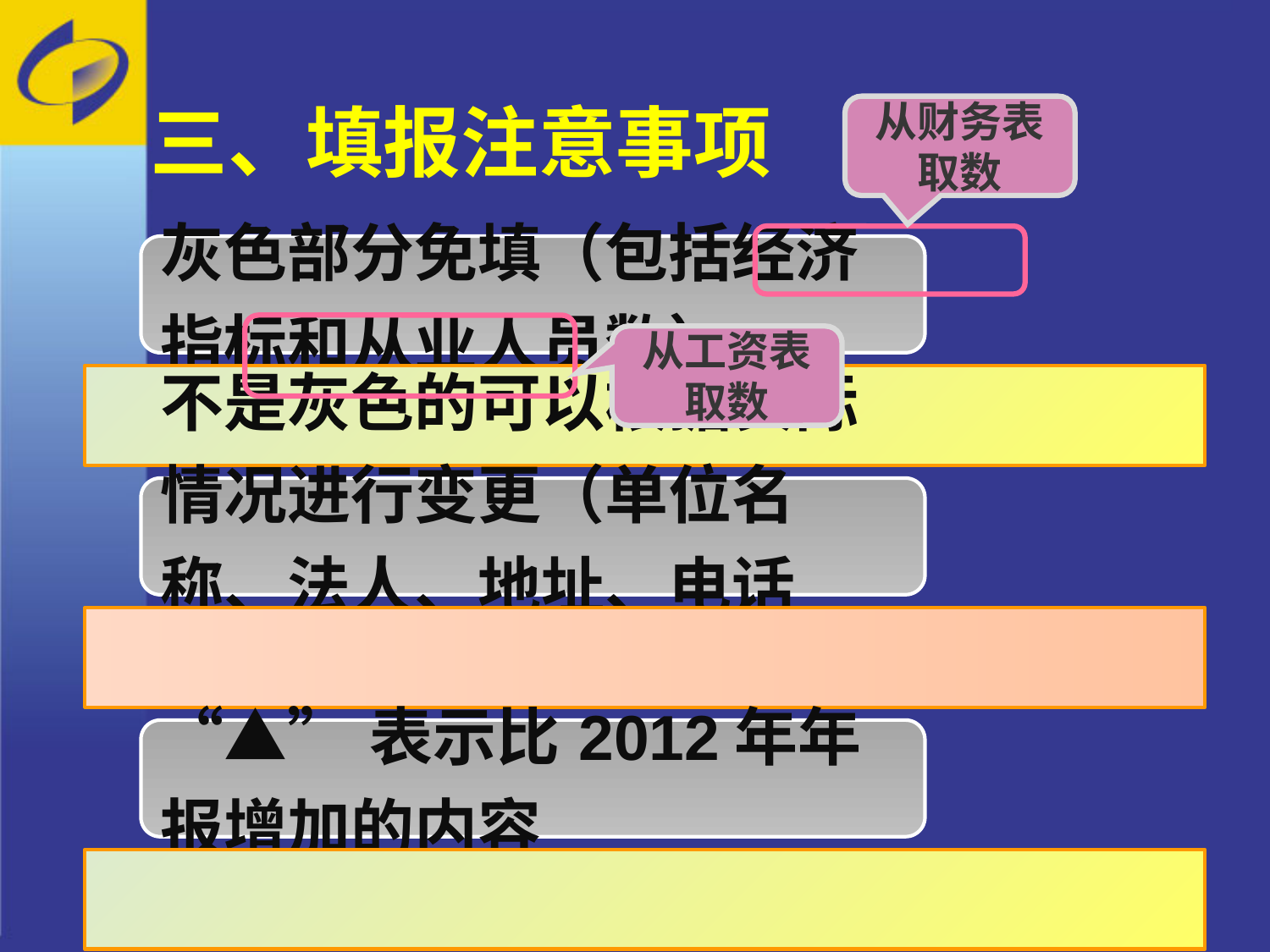

三、填报注意事项
从财务表取数
“▲”表示比2012年年报增加的内容
不是灰色的可以根据实际情况进行变更（单位名称、法人、地址、电话等）

从工资表取数